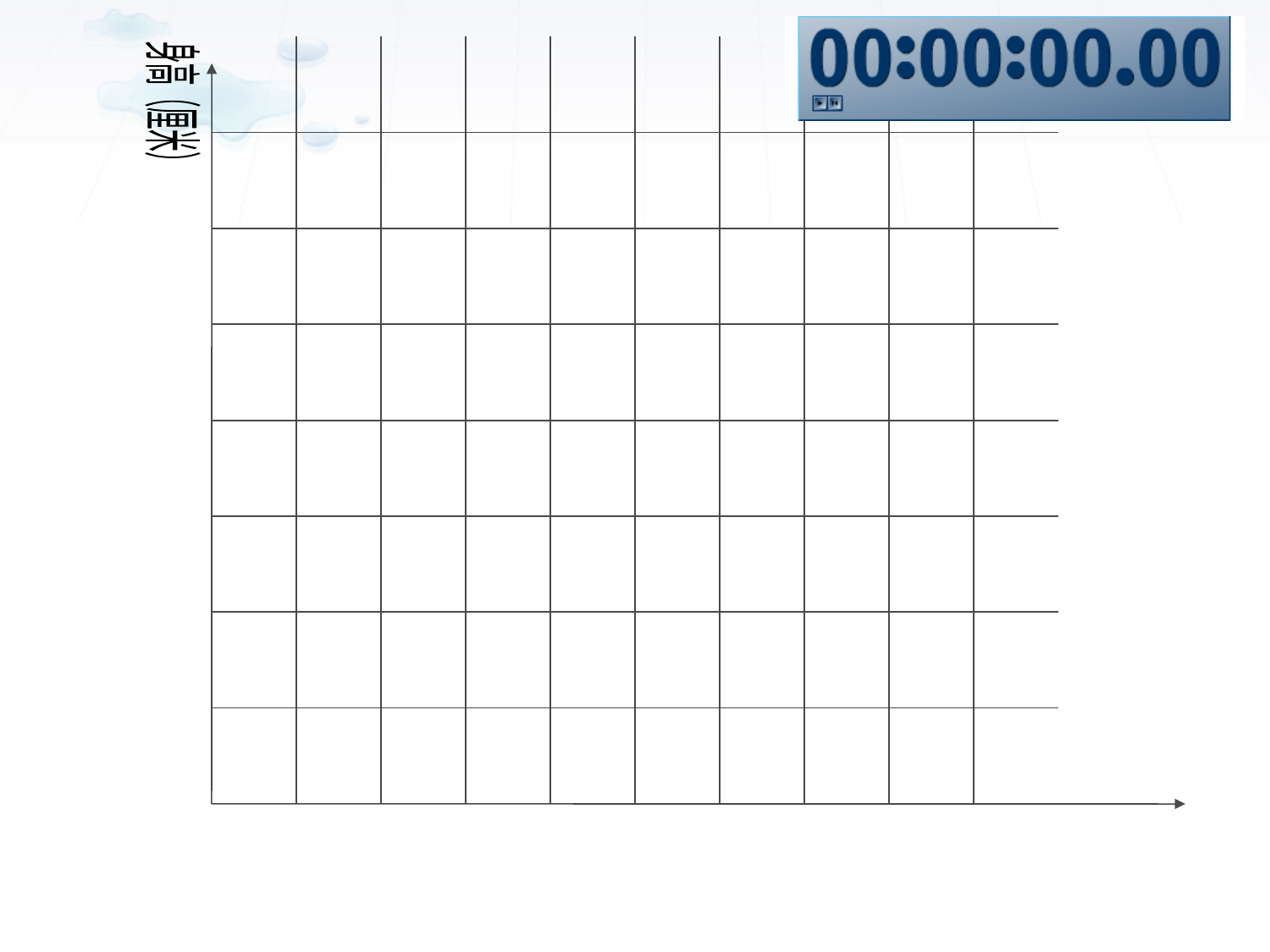

|  |  |  |  |  |  |  |  |  |  |
| --- | --- | --- | --- | --- | --- | --- | --- | --- | --- |
|  |  |  |  |  |  |  |  |  |  |
|  |  |  |  |  |  |  |  |  |  |
|  |  |  |  |  |  |  |  |  |  |
|  |  |  |  |  |  |  |  |  |  |
|  |  |  |  |  |  |  |  |  |  |
|  |  |  |  |  |  |  |  |  |  |
|  |  |  |  |  |  |  |  |  |  |

身高（厘米）
210
200
190
180
170
160
150
140

19
20
21
22
23
24
25
26
27
28
脚印长度（厘米）